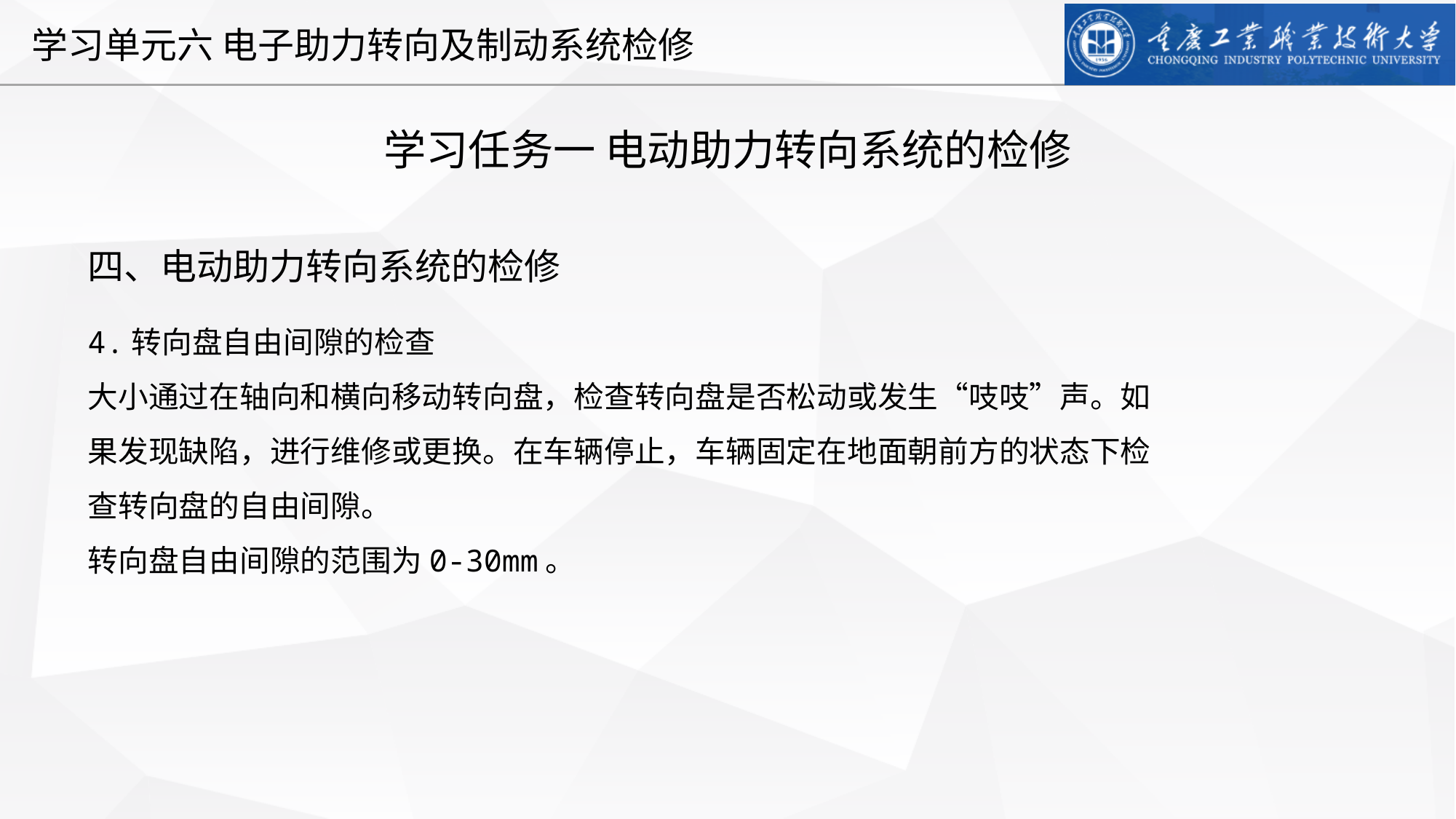

学习任务一 电动助力转向系统的检修
四、电动助力转向系统的检修
4.转向盘自由间隙的检查
大小通过在轴向和横向移动转向盘，检查转向盘是否松动或发生“吱吱”声。如果发现缺陷，进行维修或更换。在车辆停止，车辆固定在地面朝前方的状态下检查转向盘的自由间隙。
转向盘自由间隙的范围为0-30mm。